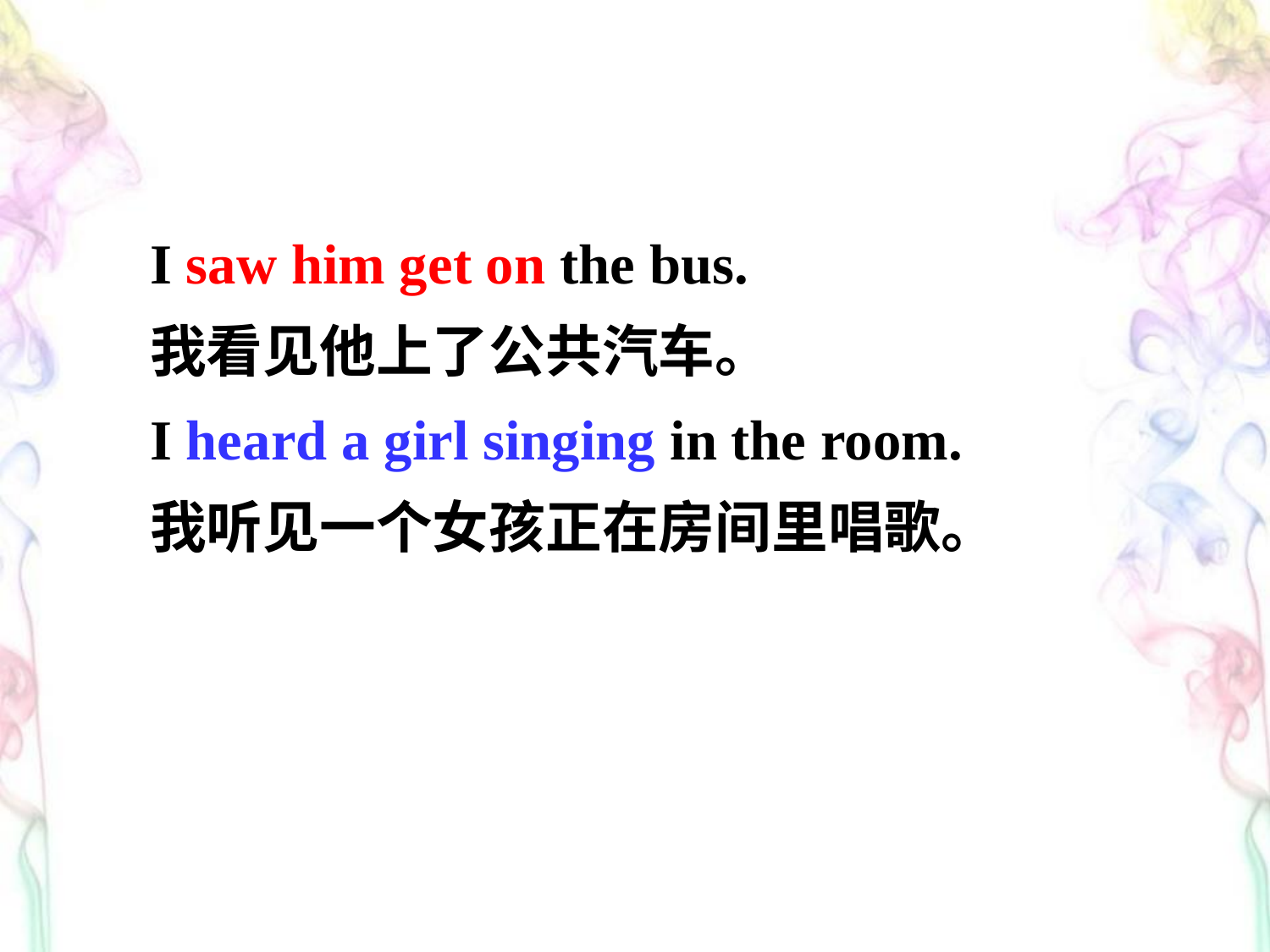

I saw him get on the bus.
我看见他上了公共汽车。
I heard a girl singing in the room.
我听见一个女孩正在房间里唱歌。